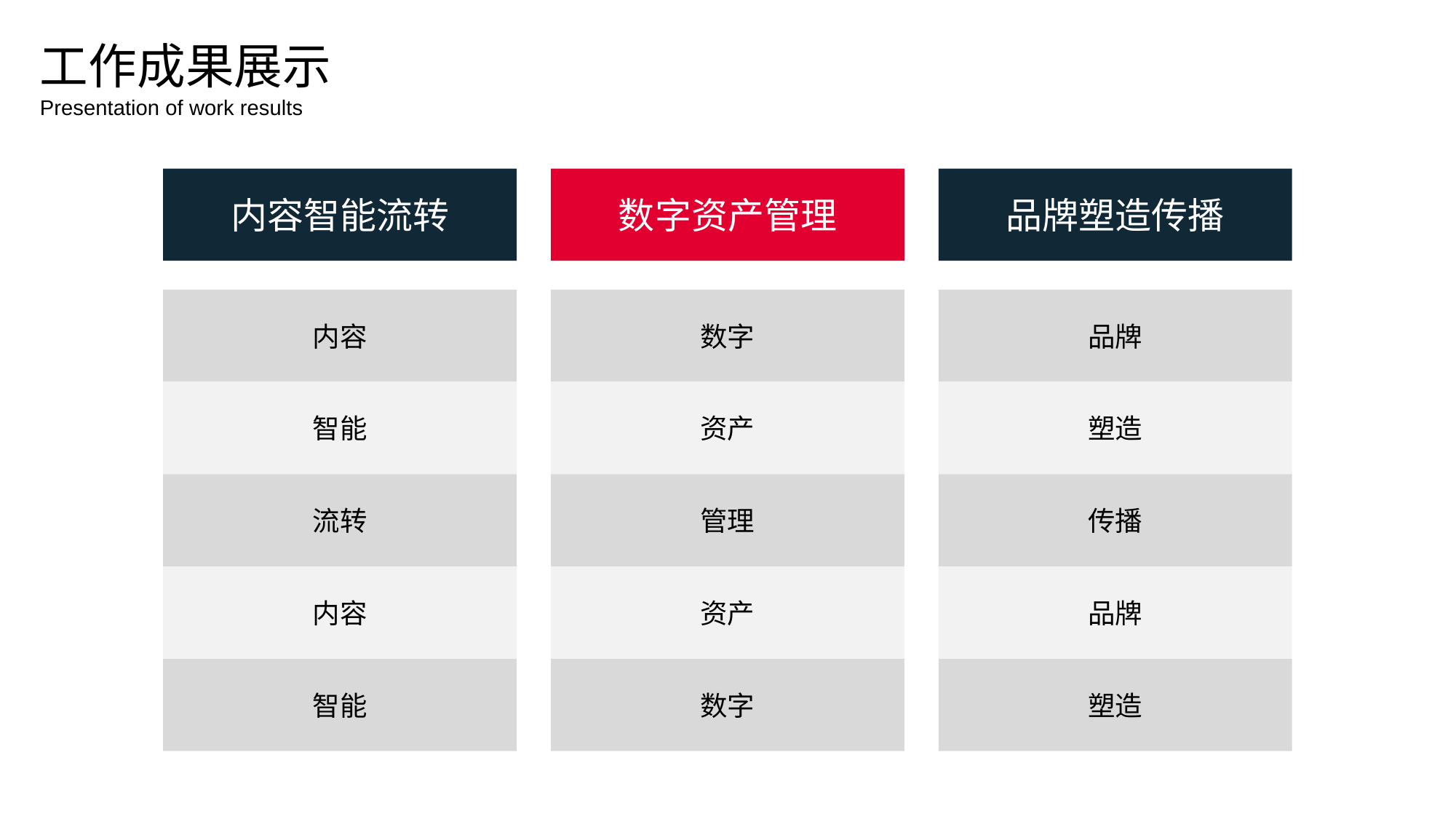

工作成果展示
Presentation of work results
内容智能流转
数字资产管理
品牌塑造传播
内容
数字
品牌
智能
资产
塑造
流转
管理
传播
内容
资产
品牌
智能
数字
塑造